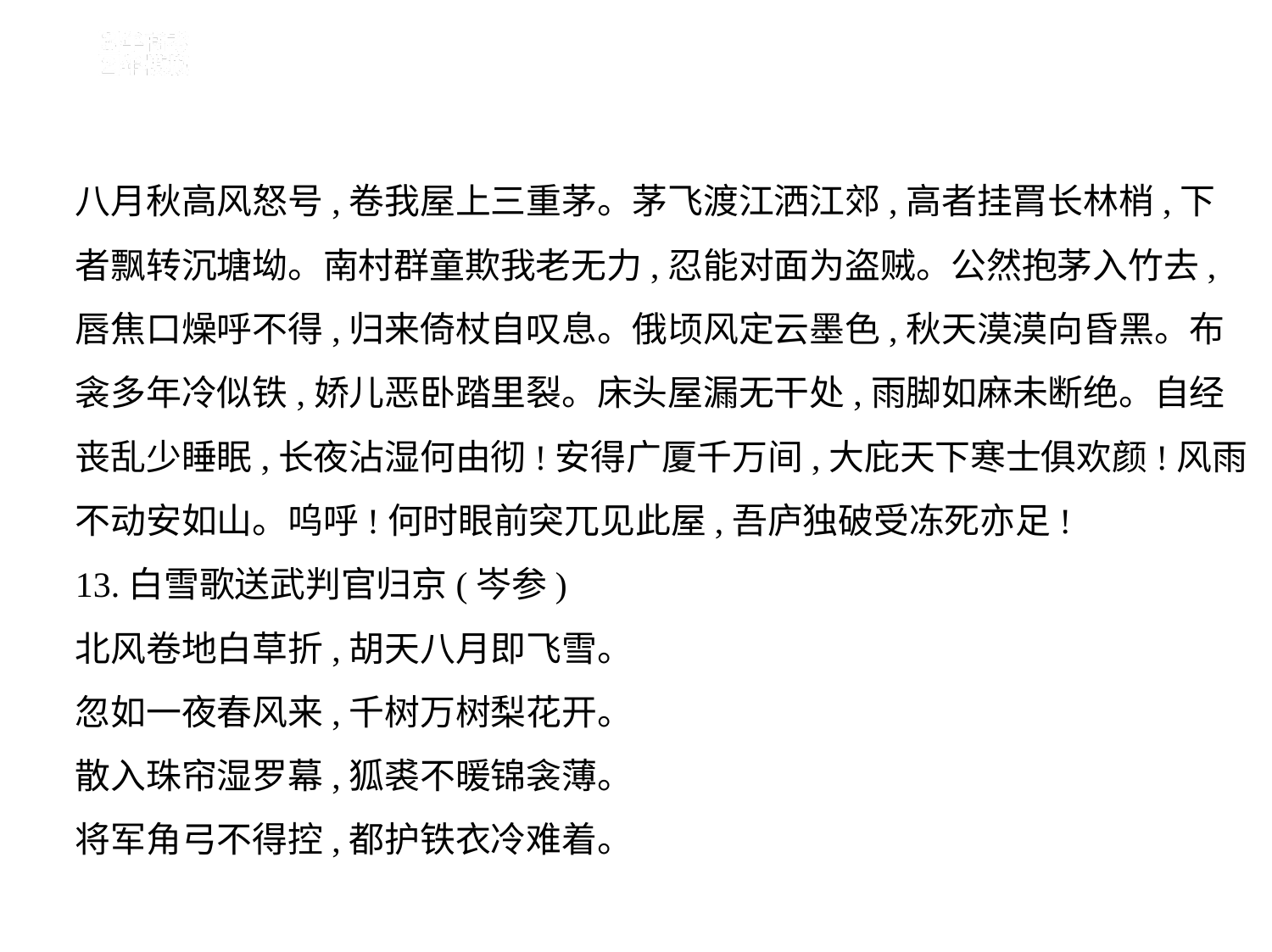

八月秋高风怒号,卷我屋上三重茅。茅飞渡江洒江郊,高者挂罥长林梢,下
者飘转沉塘坳。南村群童欺我老无力,忍能对面为盗贼。公然抱茅入竹去,
唇焦口燥呼不得,归来倚杖自叹息。俄顷风定云墨色,秋天漠漠向昏黑。布
衾多年冷似铁,娇儿恶卧踏里裂。床头屋漏无干处,雨脚如麻未断绝。自经
丧乱少睡眠,长夜沾湿何由彻!安得广厦千万间,大庇天下寒士俱欢颜!风雨
不动安如山。呜呼!何时眼前突兀见此屋,吾庐独破受冻死亦足!
13.白雪歌送武判官归京(岑参)
北风卷地白草折,胡天八月即飞雪。
忽如一夜春风来,千树万树梨花开。
散入珠帘湿罗幕,狐裘不暖锦衾薄。
将军角弓不得控,都护铁衣冷难着。